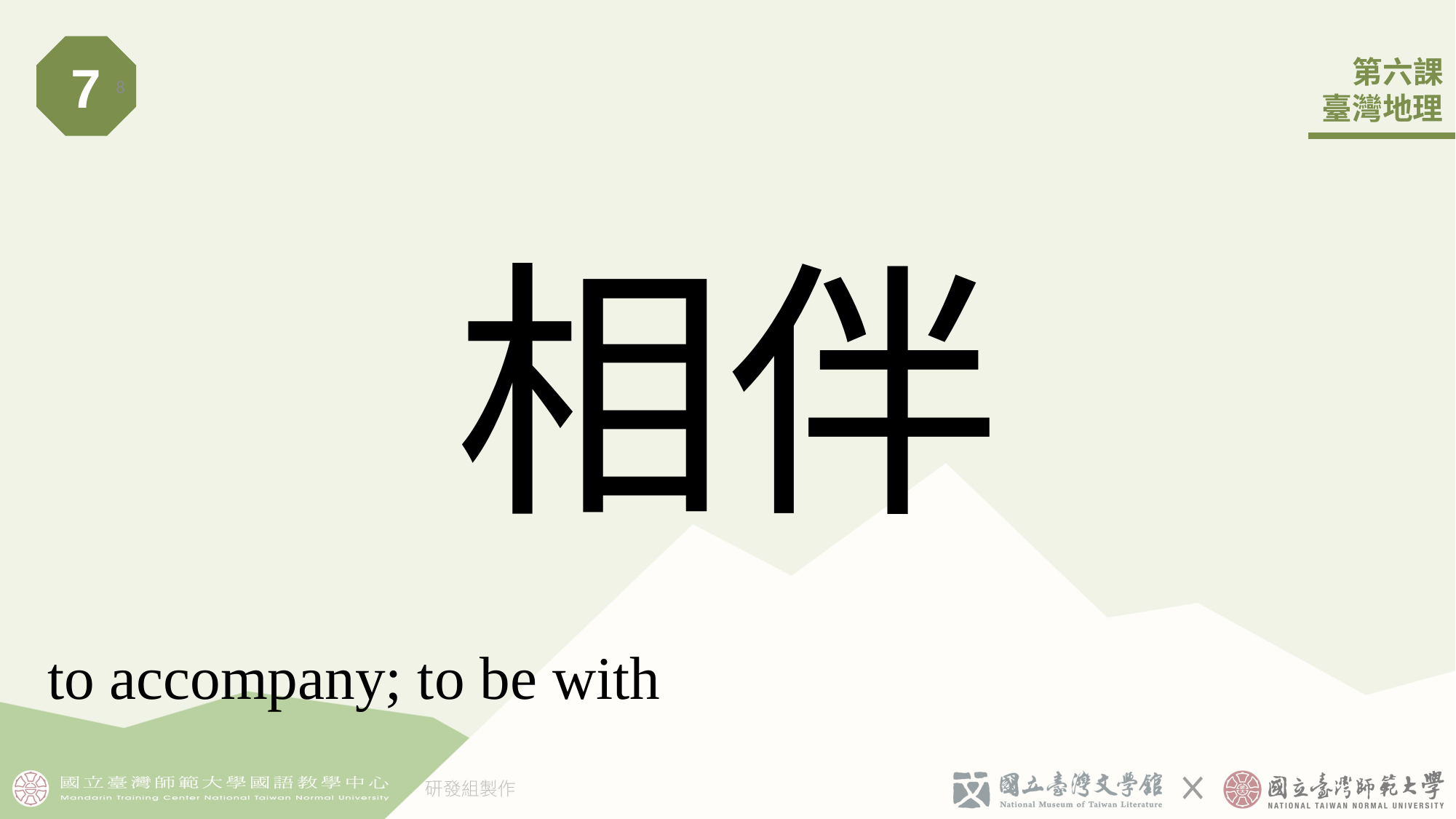

7
8
# 相󠇡伴
to accompany; to be with